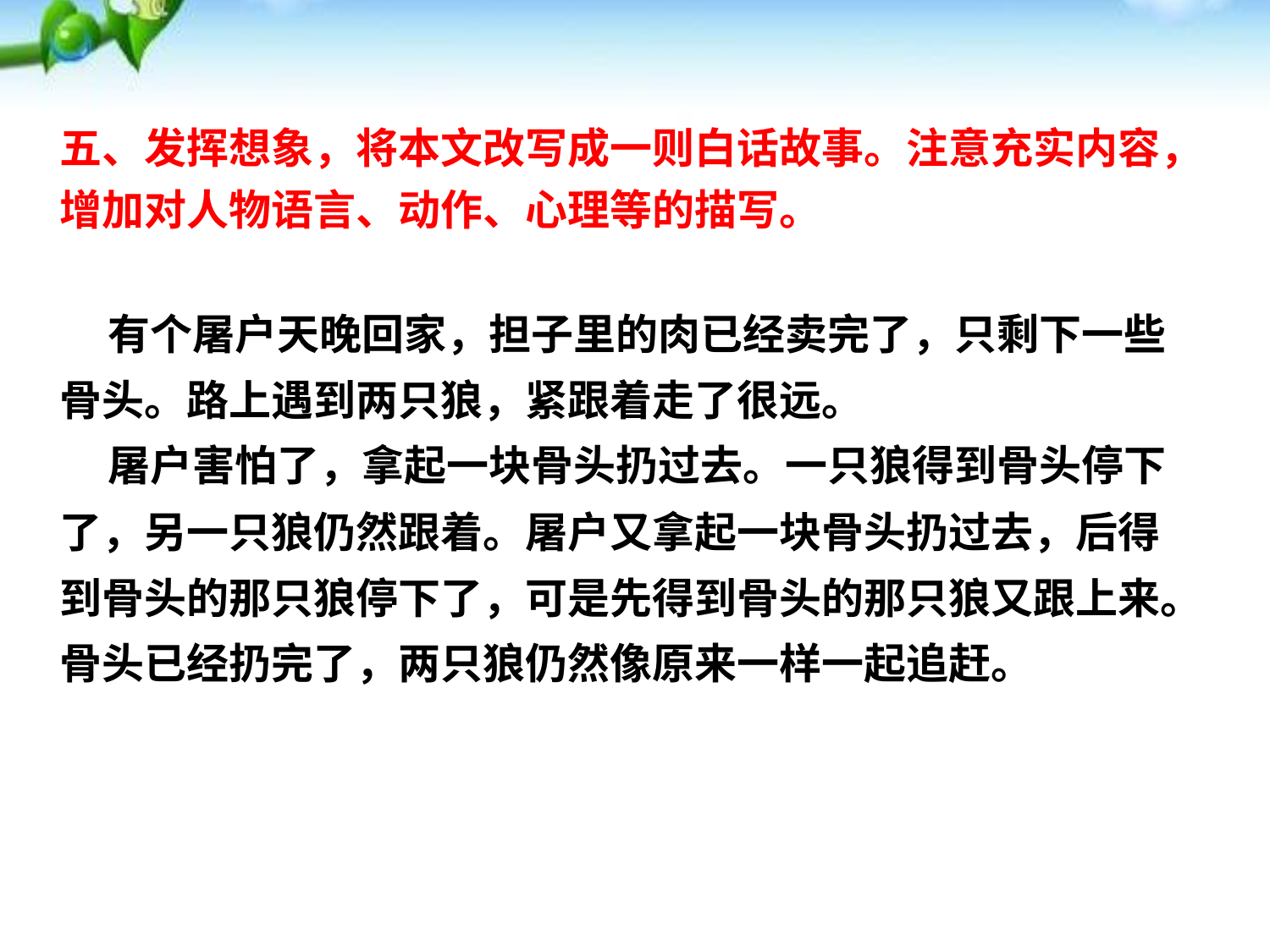

五、发挥想象，将本文改写成一则白话故事。注意充实内容，增加对人物语言、动作、心理等的描写。
    有个屠户天晚回家，担子里的肉已经卖完了，只剩下一些骨头。路上遇到两只狼，紧跟着走了很远。
    屠户害怕了，拿起一块骨头扔过去。一只狼得到骨头停下了，另一只狼仍然跟着。屠户又拿起一块骨头扔过去，后得到骨头的那只狼停下了，可是先得到骨头的那只狼又跟上来。骨头已经扔完了，两只狼仍然像原来一样一起追赶。